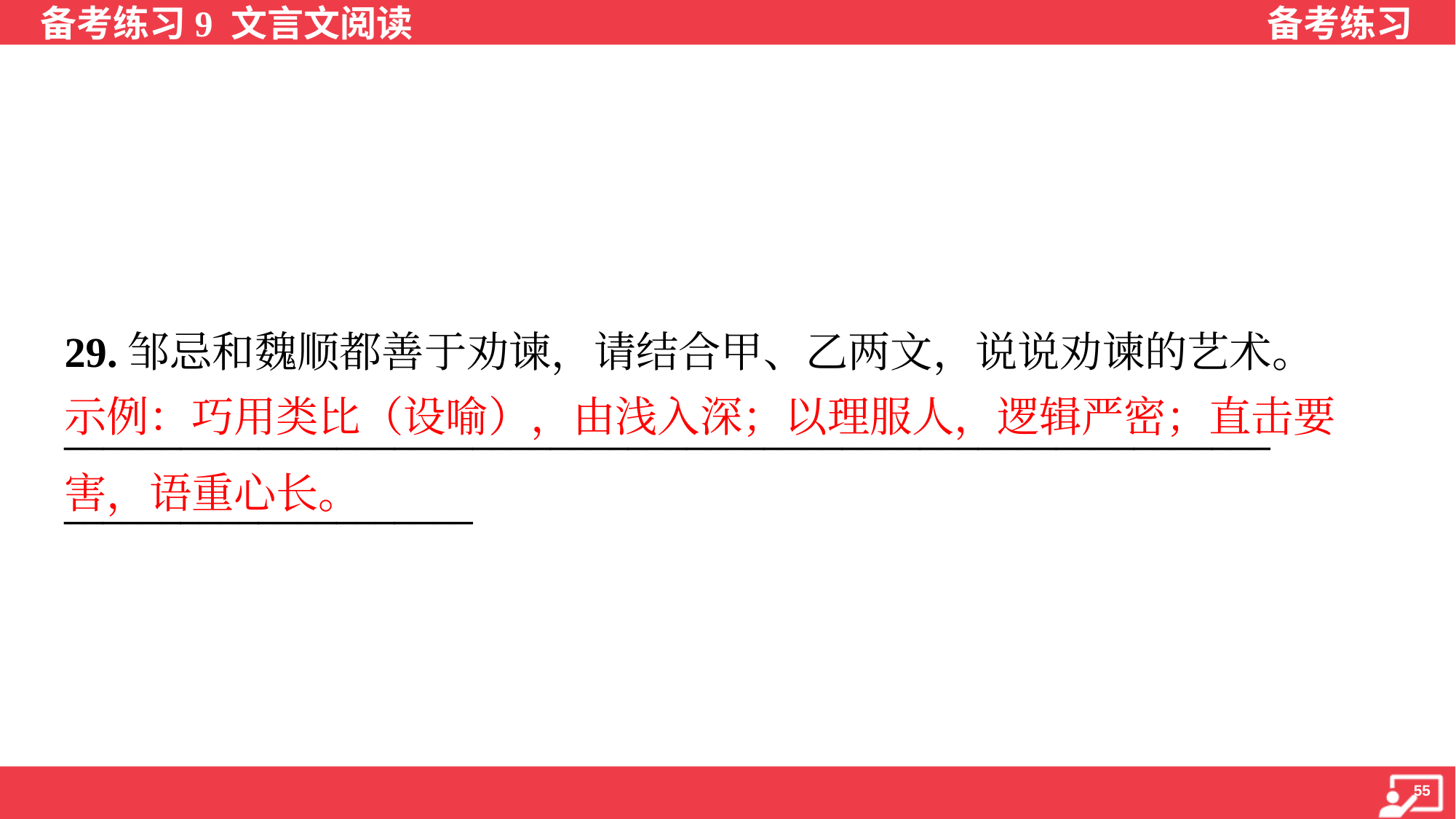

29.邹忌和魏顺都善于劝谏，请结合甲、乙两文，说说劝谏的艺术。
______________________________________________________________
_____________________
示例：巧用类比（设喻），由浅入深；以理服人，逻辑严密；直击要
害，语重心长。